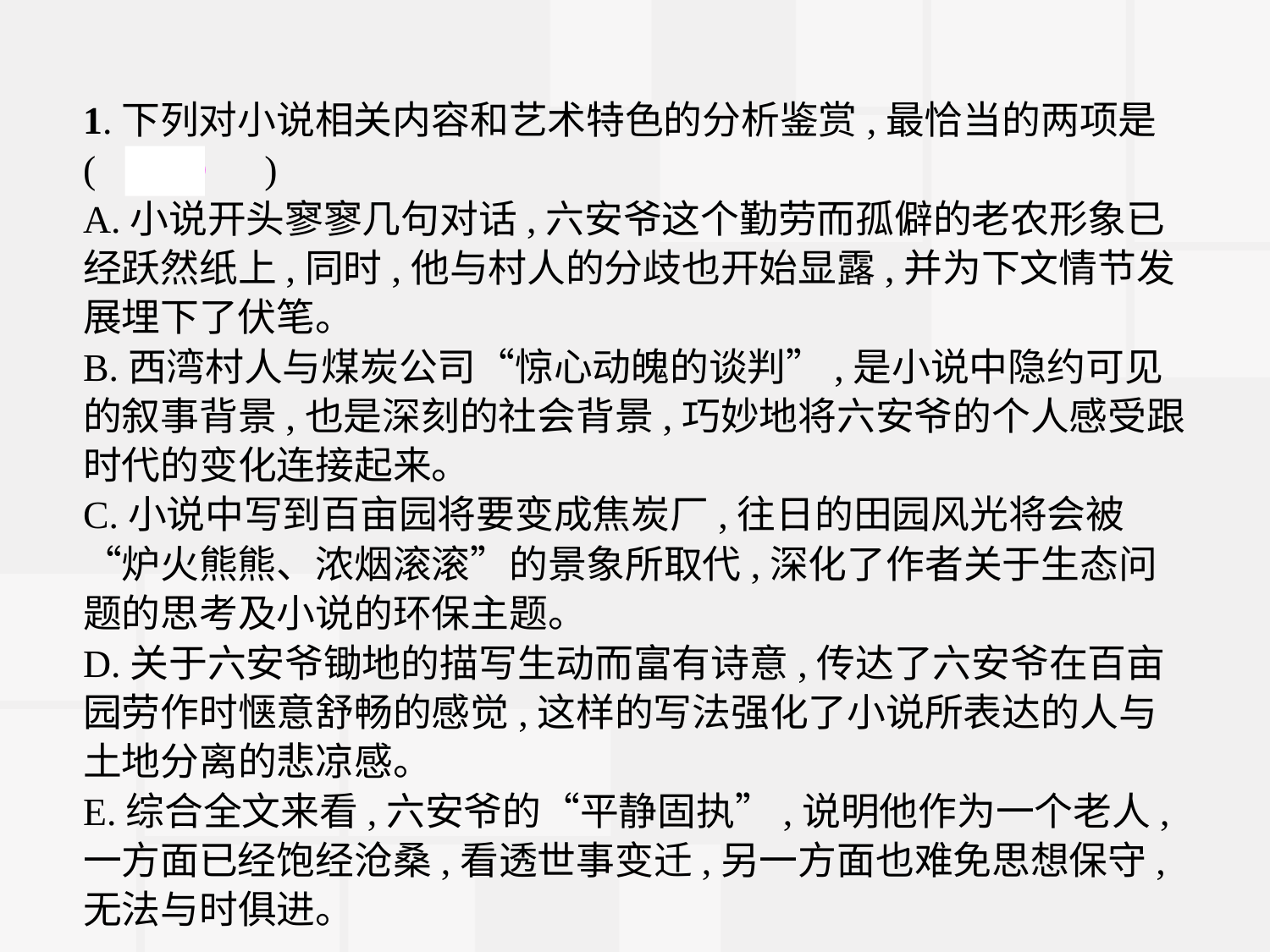

1.下列对小说相关内容和艺术特色的分析鉴赏,最恰当的两项是(　BD　)
A.小说开头寥寥几句对话,六安爷这个勤劳而孤僻的老农形象已经跃然纸上,同时,他与村人的分歧也开始显露,并为下文情节发展埋下了伏笔。
B.西湾村人与煤炭公司“惊心动魄的谈判”,是小说中隐约可见的叙事背景,也是深刻的社会背景,巧妙地将六安爷的个人感受跟时代的变化连接起来。
C.小说中写到百亩园将要变成焦炭厂,往日的田园风光将会被“炉火熊熊、浓烟滚滚”的景象所取代,深化了作者关于生态问题的思考及小说的环保主题。
D.关于六安爷锄地的描写生动而富有诗意,传达了六安爷在百亩园劳作时惬意舒畅的感觉,这样的写法强化了小说所表达的人与土地分离的悲凉感。
E.综合全文来看,六安爷的“平静固执”,说明他作为一个老人,一方面已经饱经沧桑,看透世事变迁,另一方面也难免思想保守,无法与时俱进。